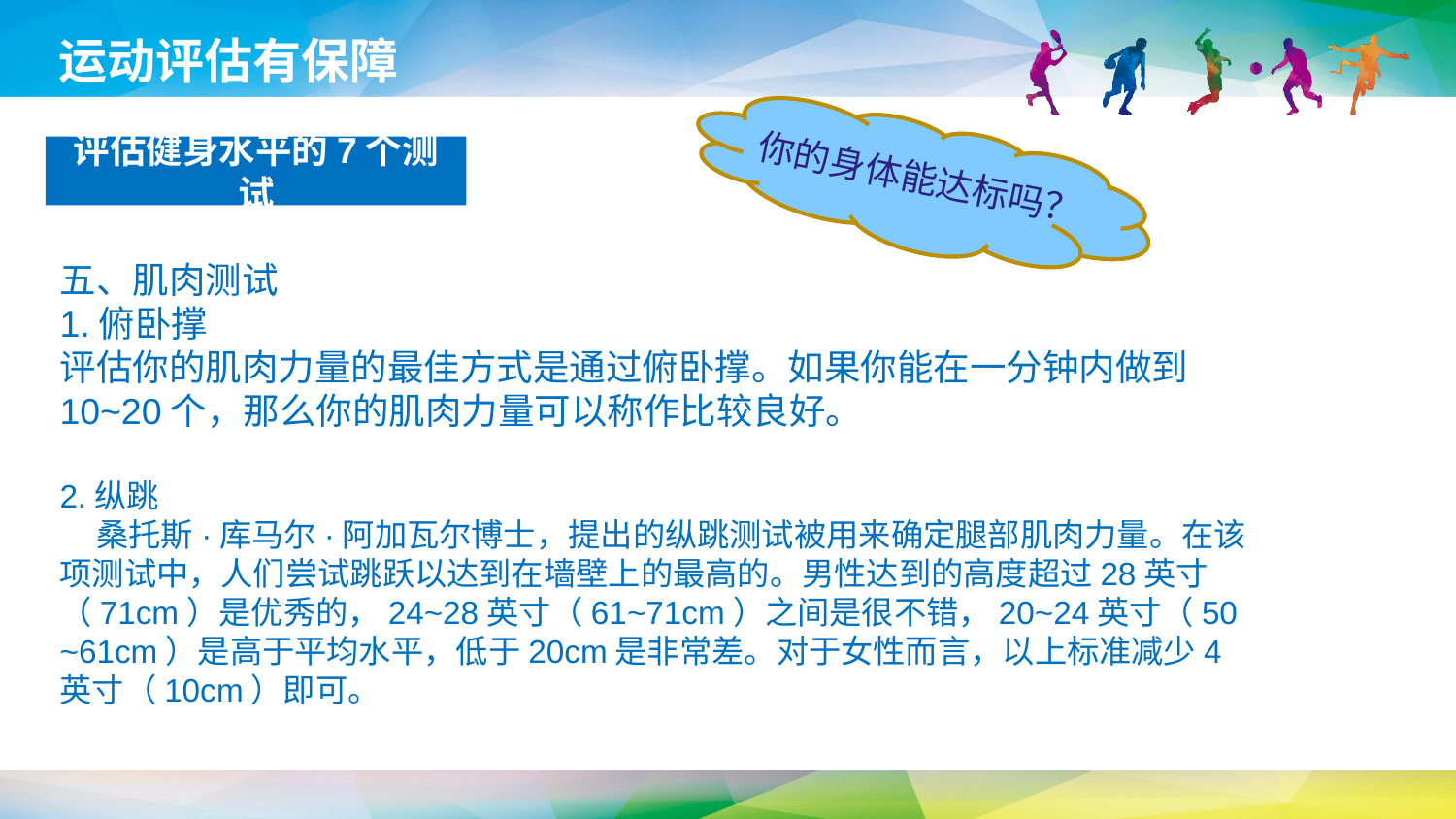

运动评估有保障

评估健身水平的7个测试
你的身体能达标吗？
五、肌肉测试
1.俯卧撑
评估你的肌肉力量的最佳方式是通过俯卧撑。如果你能在一分钟内做到10~20个，那么你的肌肉力量可以称作比较良好。

2.纵跳
    桑托斯·库马尔·阿加瓦尔博士，提出的纵跳测试被用来确定腿部肌肉力量。在该项测试中，人们尝试跳跃以达到在墙壁上的最高的。男性达到的高度超过28英寸（71cm）是优秀的，24~28英寸（61~71cm）之间是很不错，20~24英寸（50 ~61cm）是高于平均水平，低于20cm是非常差。对于女性而言，以上标准减少4英寸（10cm）即可。

延时符